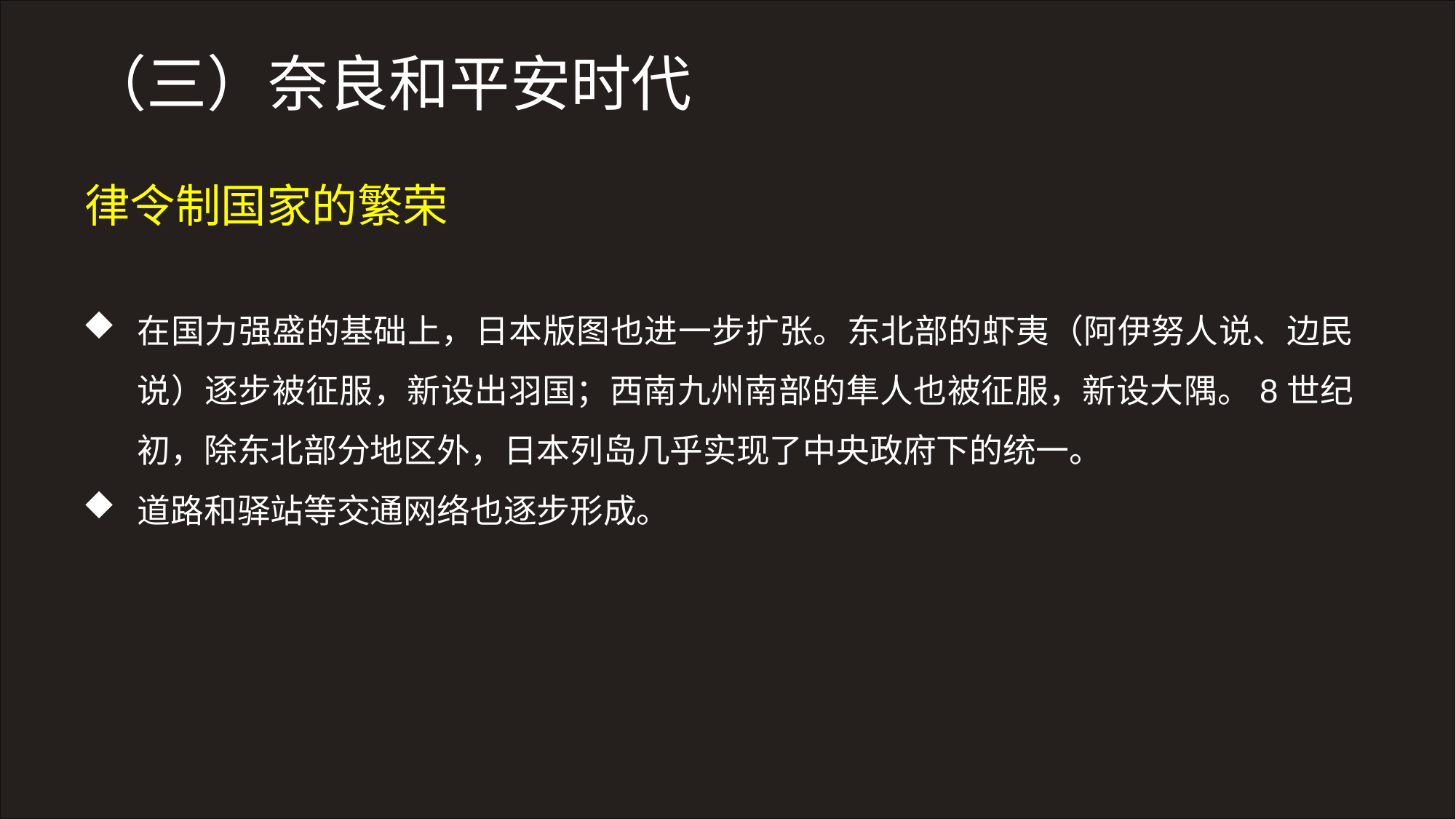

（三）奈良和平安时代
律令制国家的繁荣
在国力强盛的基础上，日本版图也进一步扩张。东北部的虾夷（阿伊努人说、边民说）逐步被征服，新设出羽国；西南九州南部的隼人也被征服，新设大隅。8世纪初，除东北部分地区外，日本列岛几乎实现了中央政府下的统一。
道路和驿站等交通网络也逐步形成。